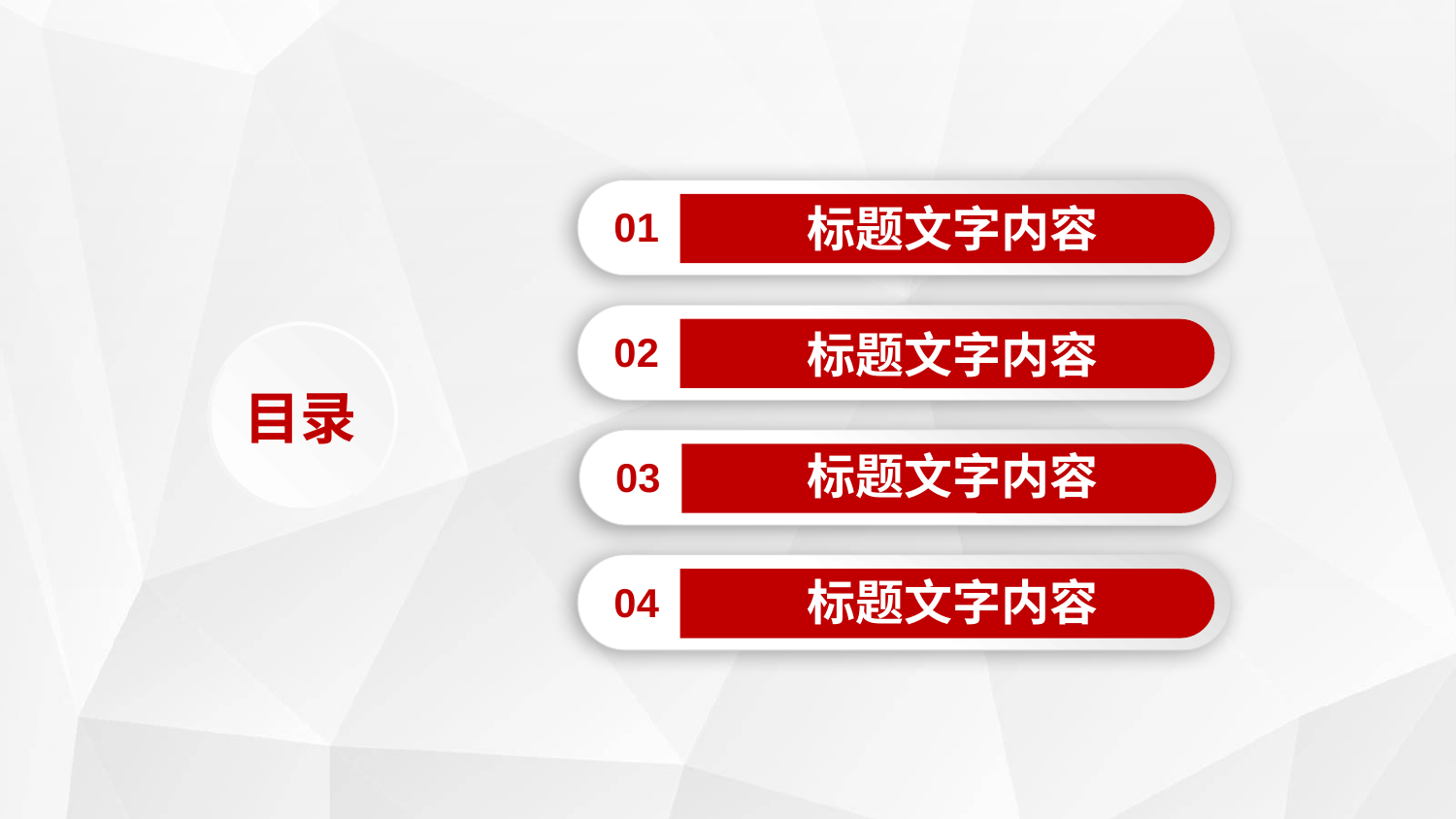

01
标题文字内容

02
标题文字内容

目录

03
标题文字内容

04
标题文字内容